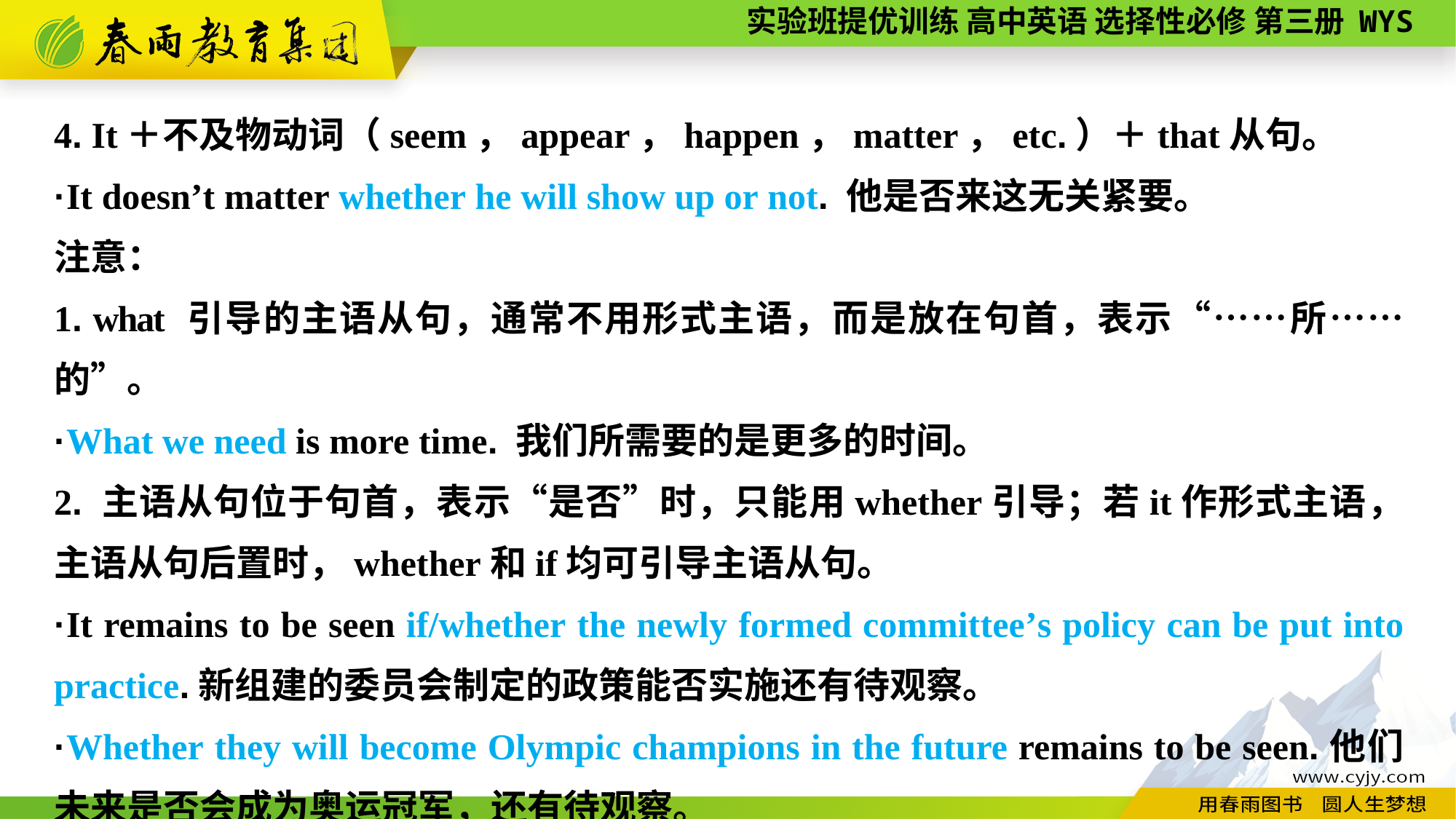

4. It＋不及物动词（seem，appear，happen，matter，etc.）＋that从句。
·It doesn’t matter whether he will show up or not. 他是否来这无关紧要。
注意：
1. what 引导的主语从句，通常不用形式主语，而是放在句首，表示“……所……的”。
·What we need is more time. 我们所需要的是更多的时间。
2. 主语从句位于句首，表示“是否”时，只能用whether引导；若it作形式主语，主语从句后置时，whether和if均可引导主语从句。
·It remains to be seen if/whether the newly formed committee’s policy can be put into practice.新组建的委员会制定的政策能否实施还有待观察。
·Whether they will become Olympic champions in the future remains to be seen.他们未来是否会成为奥运冠军，还有待观察。